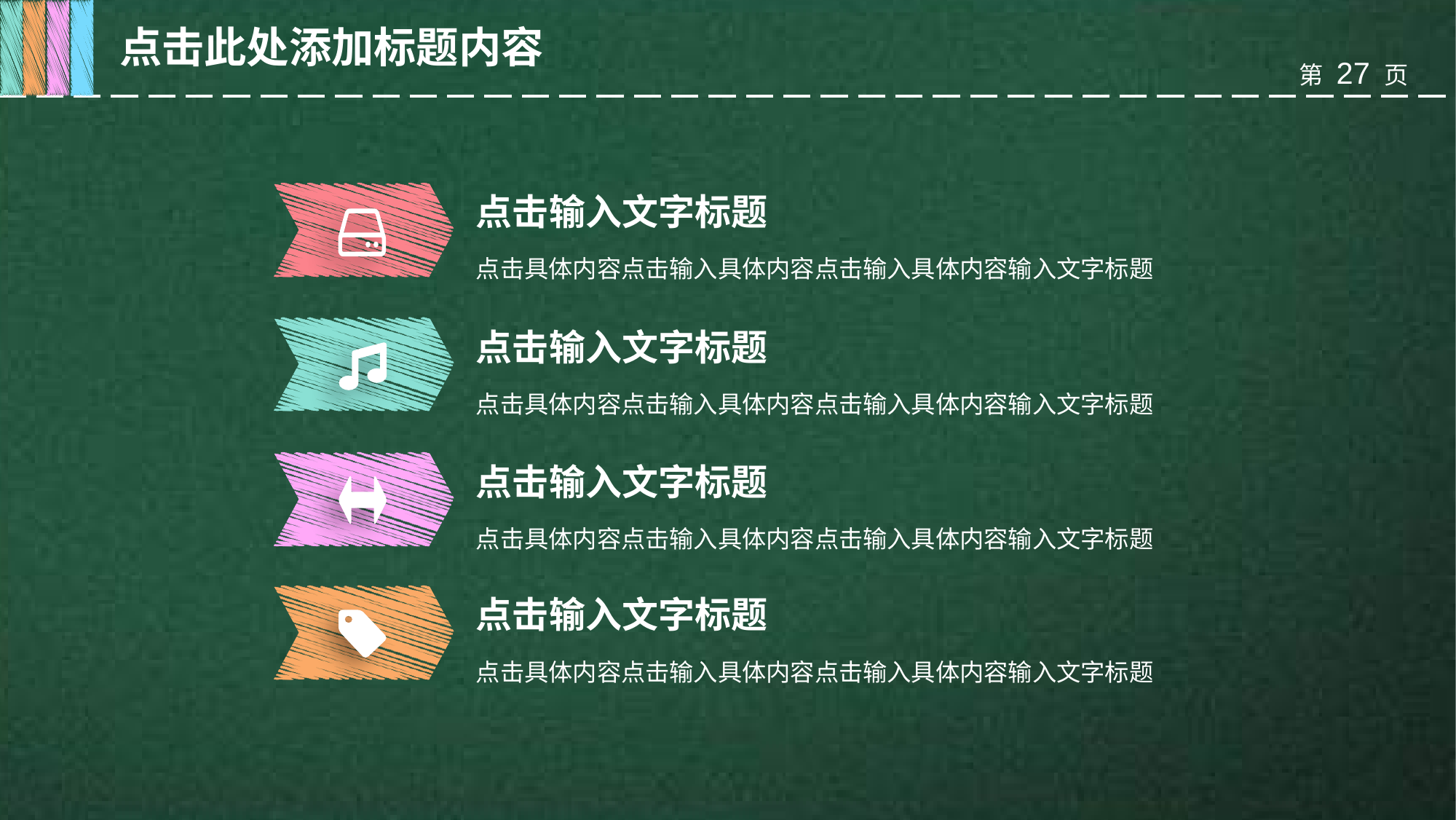

点击此处添加标题内容

点击输入文字标题
点击具体内容点击输入具体内容点击输入具体内容输入文字标题

点击输入文字标题
点击具体内容点击输入具体内容点击输入具体内容输入文字标题

点击输入文字标题
点击具体内容点击输入具体内容点击输入具体内容输入文字标题

点击输入文字标题
点击具体内容点击输入具体内容点击输入具体内容输入文字标题

延时